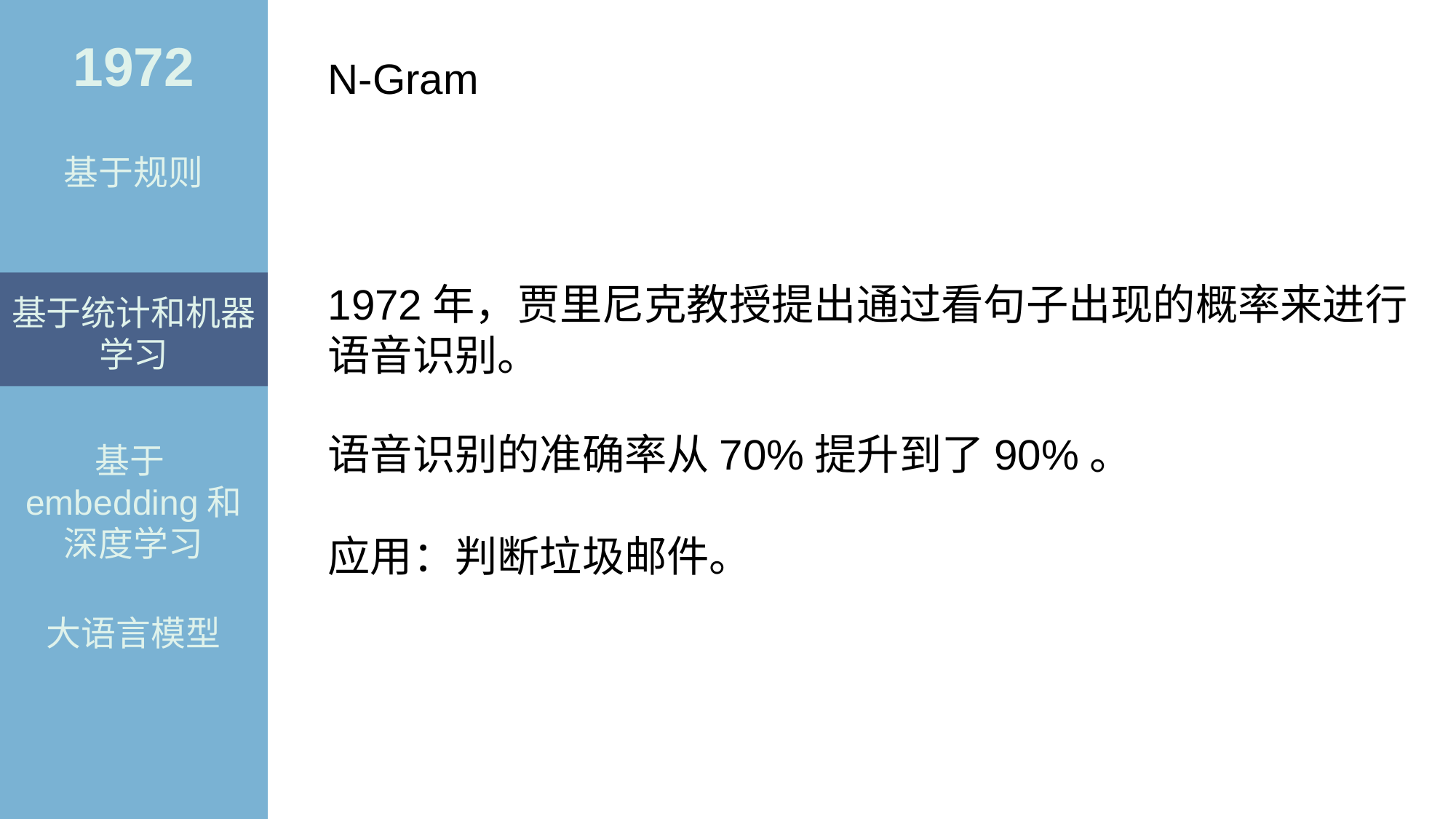

1972
N-Gram
基于规则
1972年，贾里尼克教授提出通过看句子出现的概率来进行语音识别。

基于统计和机器学习
语音识别的准确率从70%提升到了90%。

应用：判断垃圾邮件。
基于embedding和深度学习
大语言模型